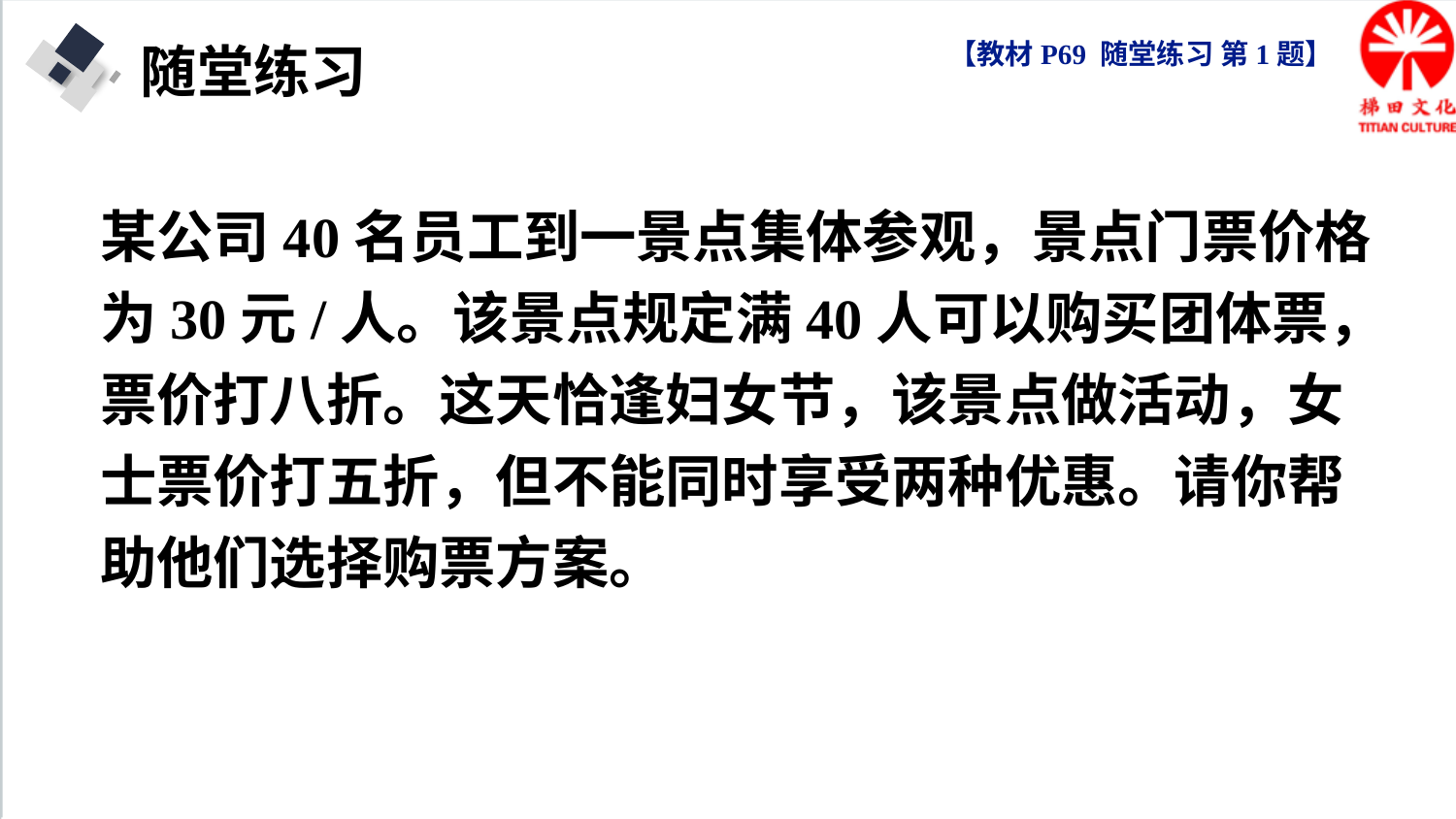

【教材P69 随堂练习 第1题】
随堂练习
某公司40名员工到一景点集体参观，景点门票价格为30元/人。该景点规定满40人可以购买团体票，票价打八折。这天恰逢妇女节，该景点做活动，女士票价打五折，但不能同时享受两种优惠。请你帮助他们选择购票方案。